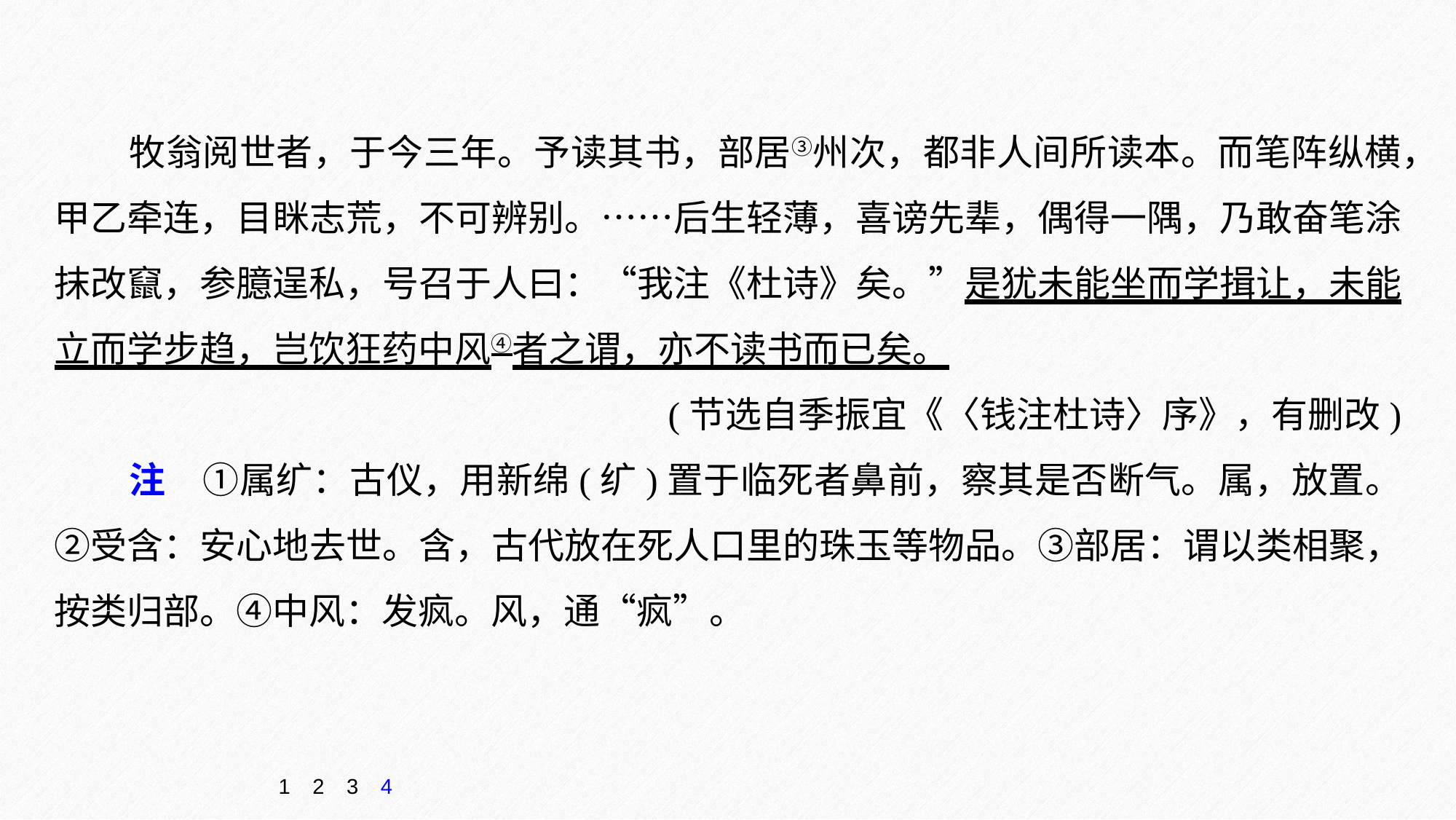

牧翁阅世者，于今三年。予读其书，部居③州次，都非人间所读本。而笔阵纵横，甲乙牵连，目眯志荒，不可辨别。……后生轻薄，喜谤先辈，偶得一隅，乃敢奋笔涂抹改竄，参臆逞私，号召于人曰：“我注《杜诗》矣。”是犹未能坐而学揖让，未能立而学步趋，岂饮狂药中风④者之谓，亦不读书而已矣。
(节选自季振宜《〈钱注杜诗〉序》，有删改)
注　①属纩：古仪，用新绵(纩)置于临死者鼻前，察其是否断气。属，放置。②受含：安心地去世。含，古代放在死人口里的珠玉等物品。③部居：谓以类相聚，按类归部。④中风：发疯。风，通“疯”。
1
2
3
4